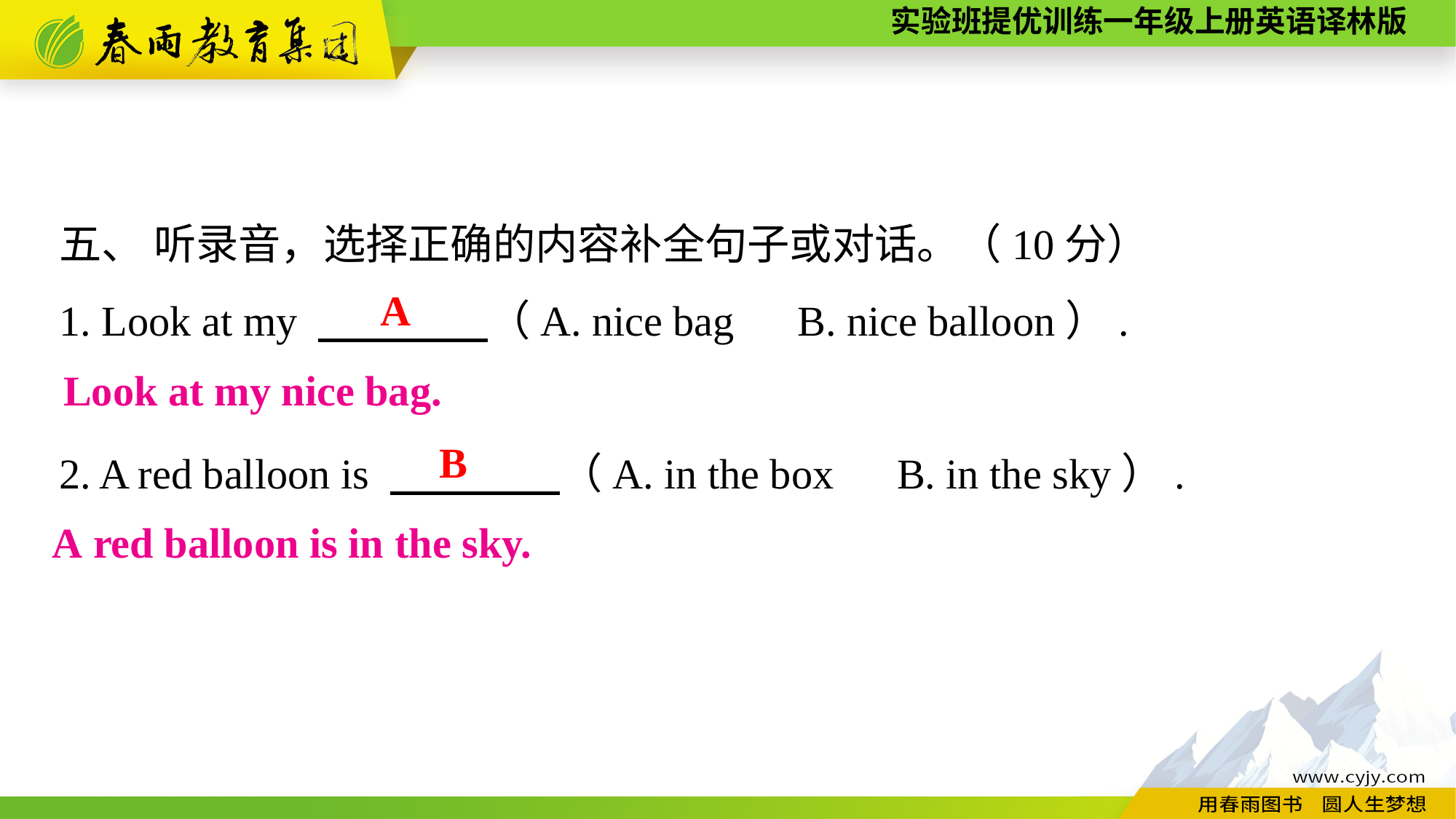

五、 听录音，选择正确的内容补全句子或对话。（10分）
1. Look at my 　　　　（A. nice bag　B. nice balloon）.

2. A red balloon is 　　　　（A. in the box　B. in the sky）.
A
 Look at my nice bag.
B
A red balloon is in the sky.